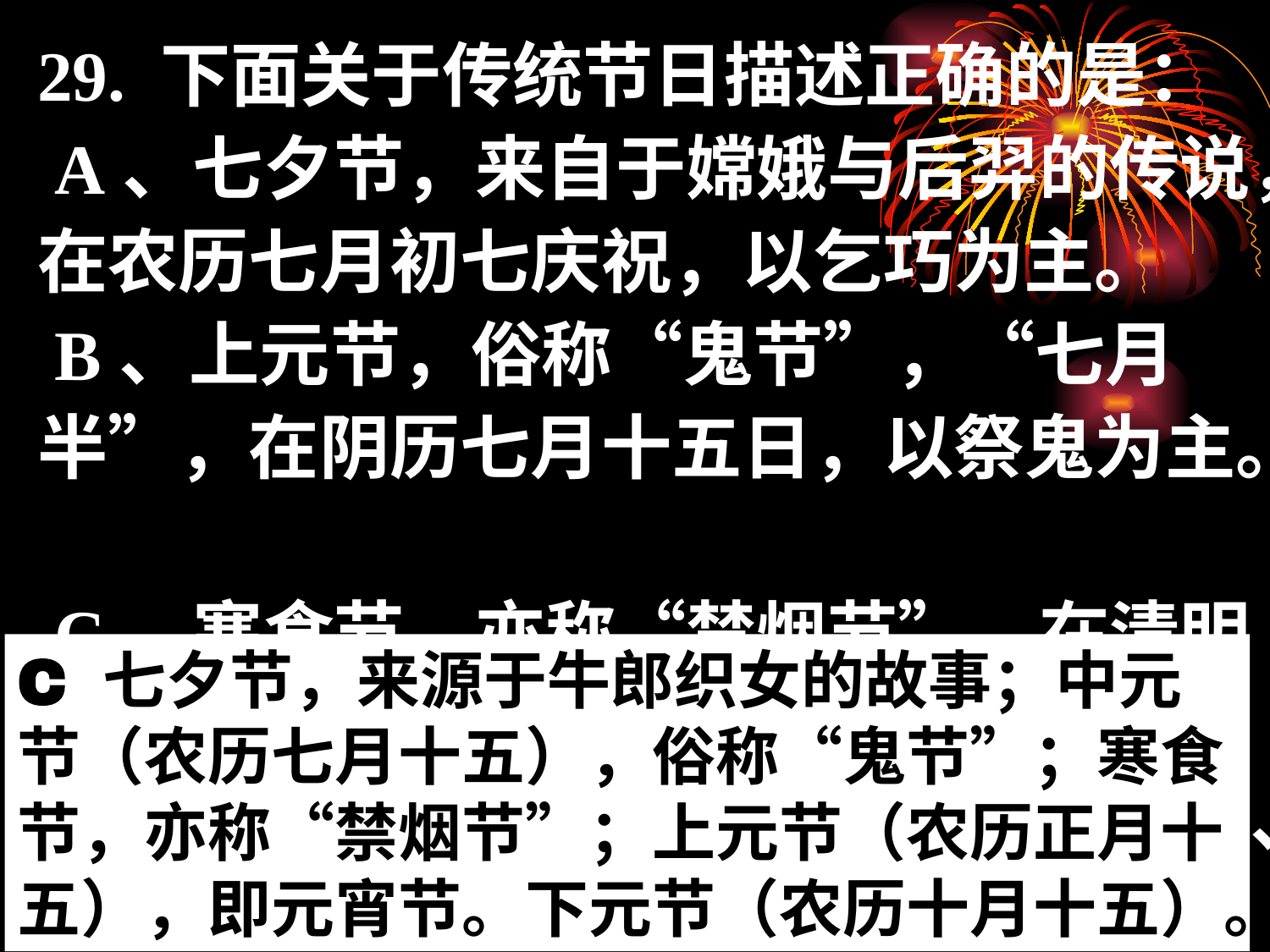

29. 下面关于传统节日描述正确的是：
 A、七夕节，来自于嫦娥与后羿的传说，在农历七月初七庆祝，以乞巧为主。
 B、上元节，俗称“鬼节”，“七月半”，在阴历七月十五日，以祭鬼为主。
 C、寒食节，亦称“禁烟节”，在清明节前一二日，以禁烟、冷食祭日为主。
 D、中元节，农历正月十五，以吃元宵、赏灯、舞狮和未婚男女交往为习俗。
C 七夕节，来源于牛郎织女的故事；中元节（农历七月十五），俗称“鬼节”；寒食节，亦称“禁烟节”；上元节（农历正月十五），即元宵节。下元节（农历十月十五）。
C